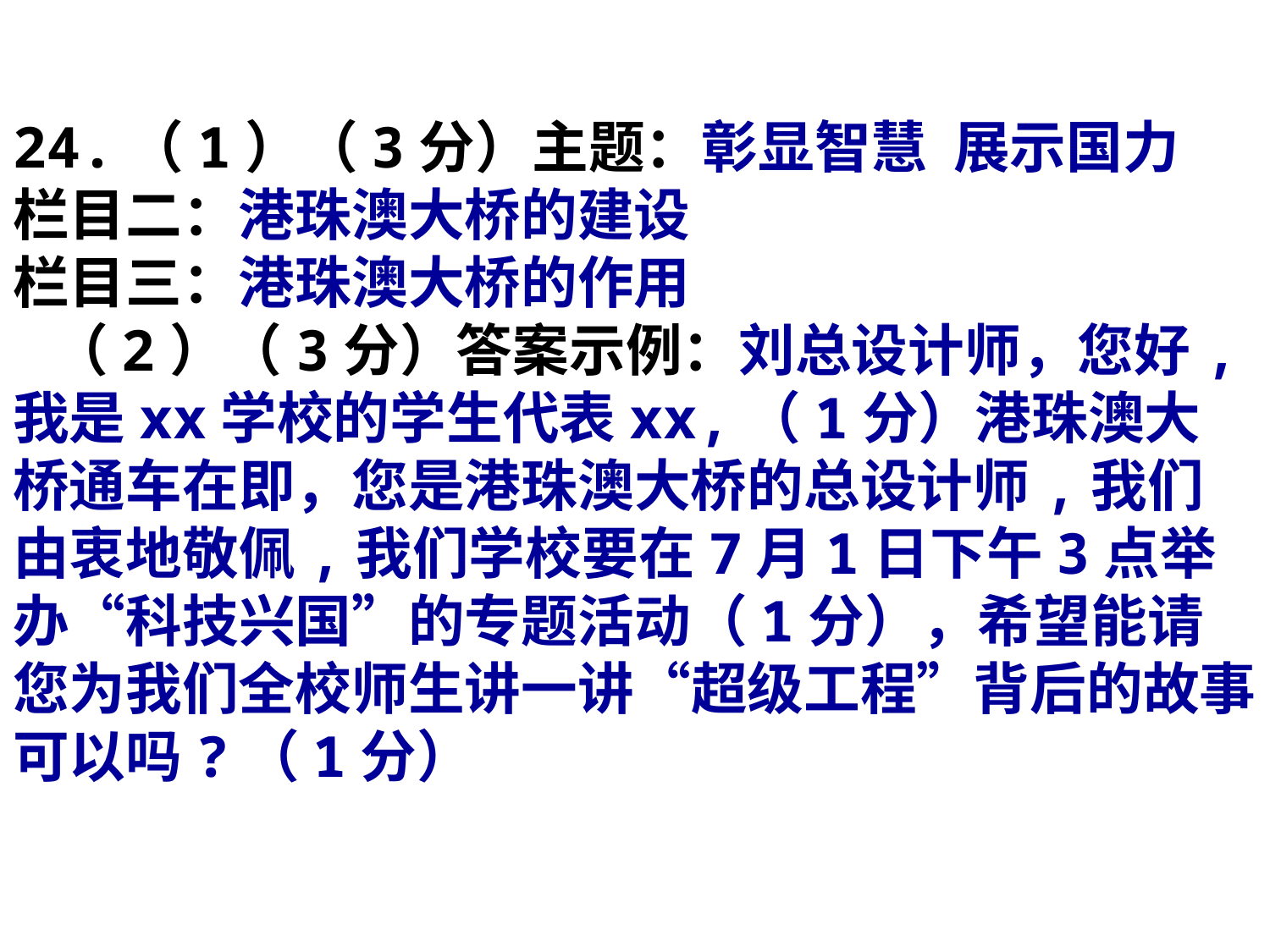

24.（1）（3分）主题：彰显智慧  展示国力       栏目二：港珠澳大桥的建设
栏目三：港珠澳大桥的作用
  （2）（3分）答案示例：刘总设计师，您好,我是xx学校的学生代表xx,（1分）港珠澳大桥通车在即，您是港珠澳大桥的总设计师,我们由衷地敬佩,我们学校要在7月1日下午3点举办“科技兴国”的专题活动（1分），希望能请您为我们全校师生讲一讲“超级工程”背后的故事,可以吗?（1分）